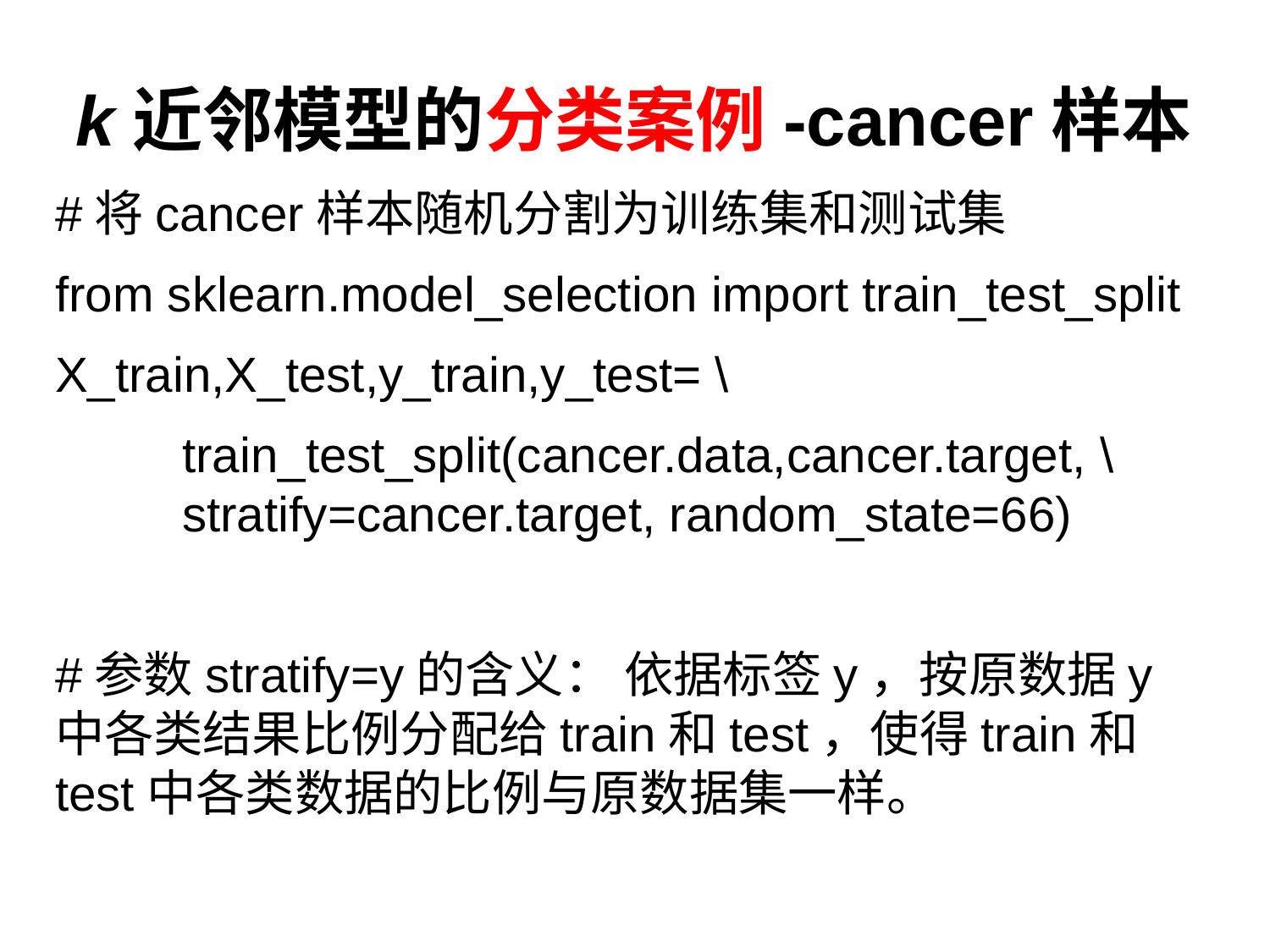

# k近邻模型的分类案例-cancer样本
#将cancer样本随机分割为训练集和测试集
from sklearn.model_selection import train_test_split
X_train,X_test,y_train,y_test= \
	train_test_split(cancer.data,cancer.target, \ 	stratify=cancer.target, random_state=66)

#参数stratify=y的含义： 依据标签y，按原数据y中各类结果比例分配给train和test，使得train和test中各类数据的比例与原数据集一样。